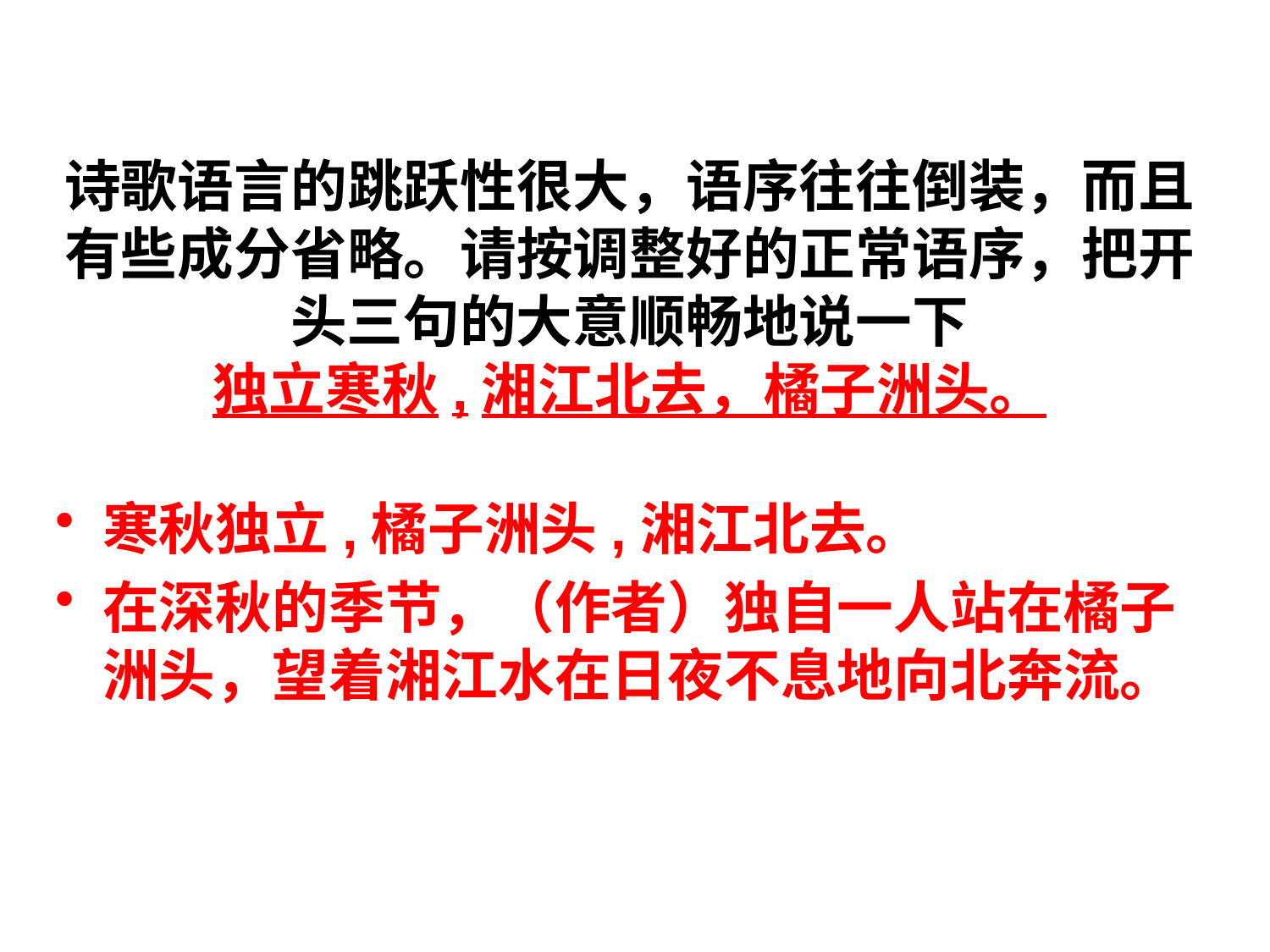

# 诗歌语言的跳跃性很大，语序往往倒装，而且有些成分省略。请按调整好的正常语序，把开头三句的大意顺畅地说一下 独立寒秋,湘江北去，橘子洲头。
寒秋独立,橘子洲头,湘江北去。
在深秋的季节，（作者）独自一人站在橘子洲头，望着湘江水在日夜不息地向北奔流。